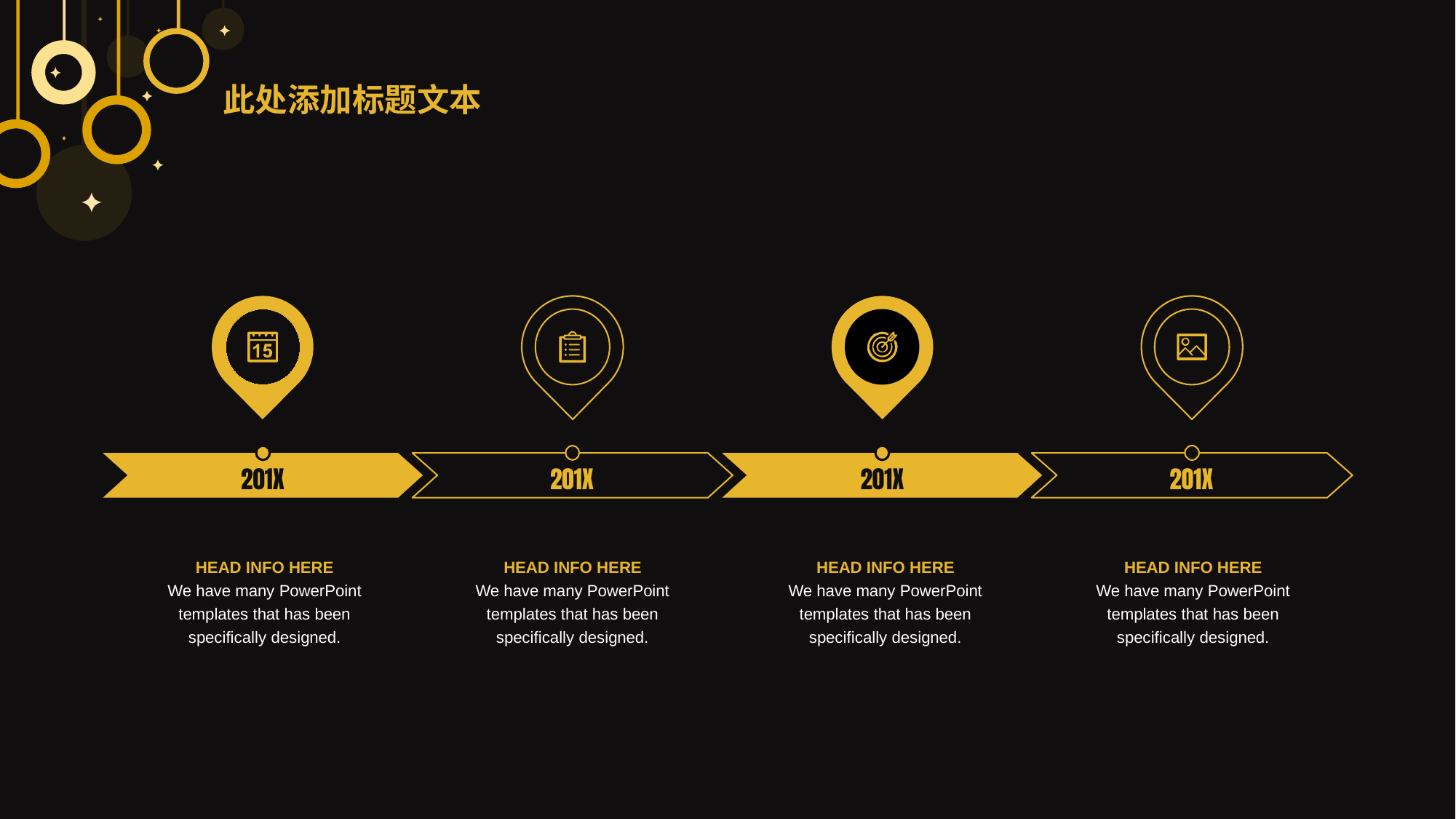

此处添加标题文本

201X
201X
201X
201X
HEAD INFO HERE
We have many PowerPoint templates that has been specifically designed.
HEAD INFO HERE
We have many PowerPoint templates that has been specifically designed.
HEAD INFO HERE
We have many PowerPoint templates that has been specifically designed.
HEAD INFO HERE
We have many PowerPoint templates that has been specifically designed.